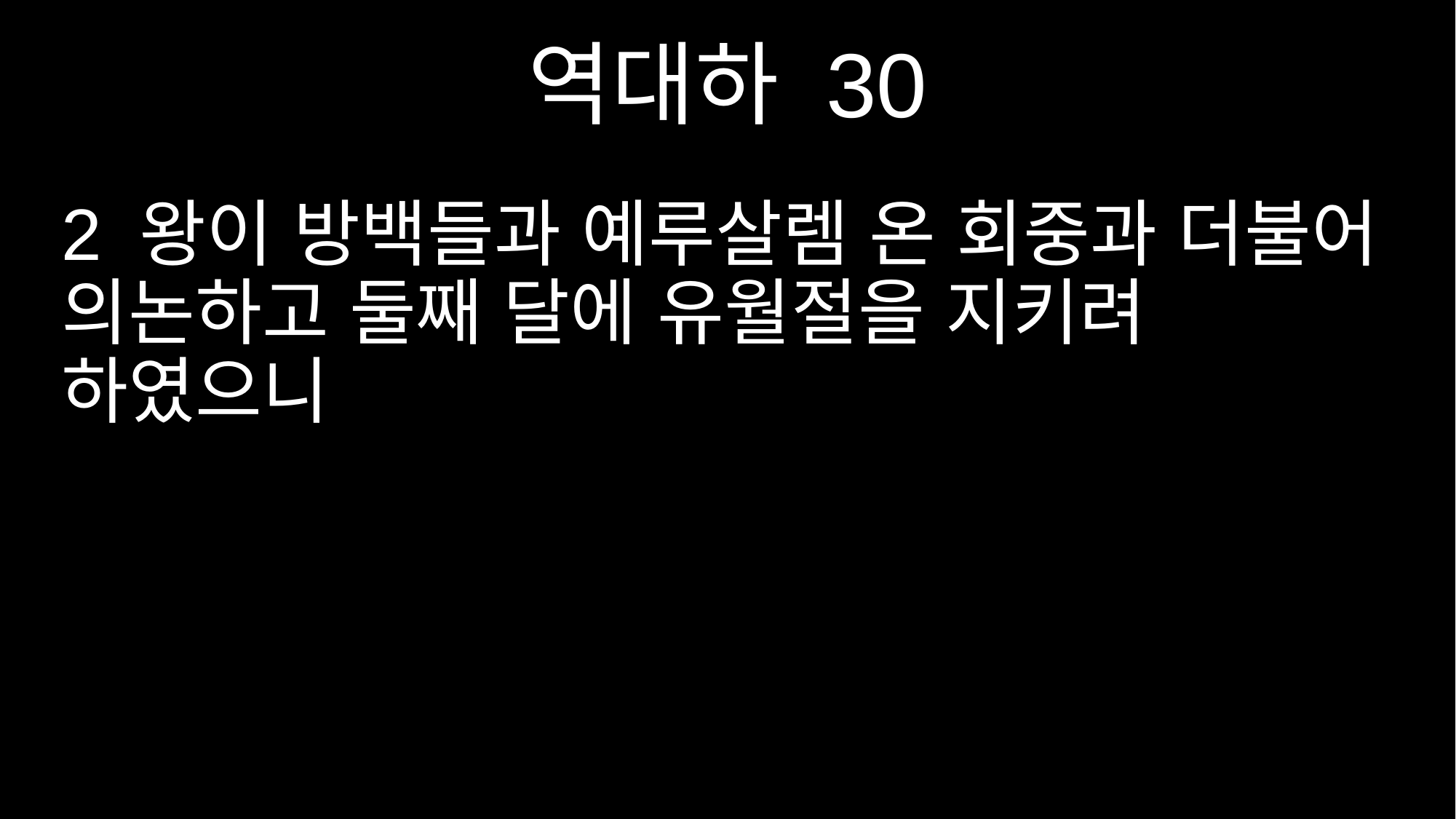

역대하 30
2 왕이 방백들과 예루살렘 온 회중과 더불어 의논하고 둘째 달에 유월절을 지키려 하였으니